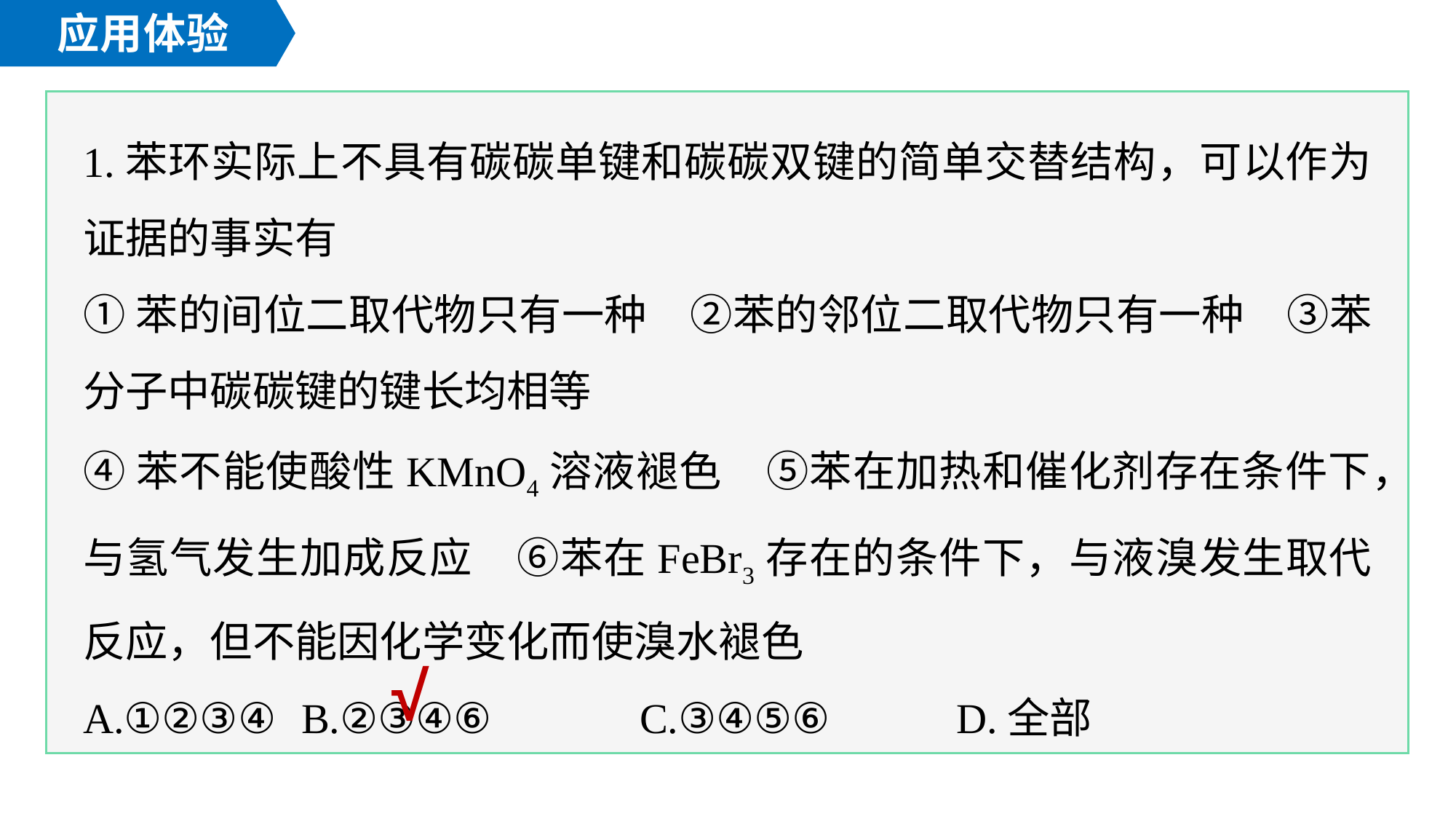

应用体验

1.苯环实际上不具有碳碳单键和碳碳双键的简单交替结构，可以作为证据的事实有
①苯的间位二取代物只有一种　②苯的邻位二取代物只有一种　③苯分子中碳碳键的键长均相等
④苯不能使酸性KMnO4溶液褪色　⑤苯在加热和催化剂存在条件下，与氢气发生加成反应　⑥苯在FeBr3存在的条件下，与液溴发生取代反应，但不能因化学变化而使溴水褪色
A.①②③④  	B.②③④⑥　　　C.③④⑤⑥  	D.全部
√